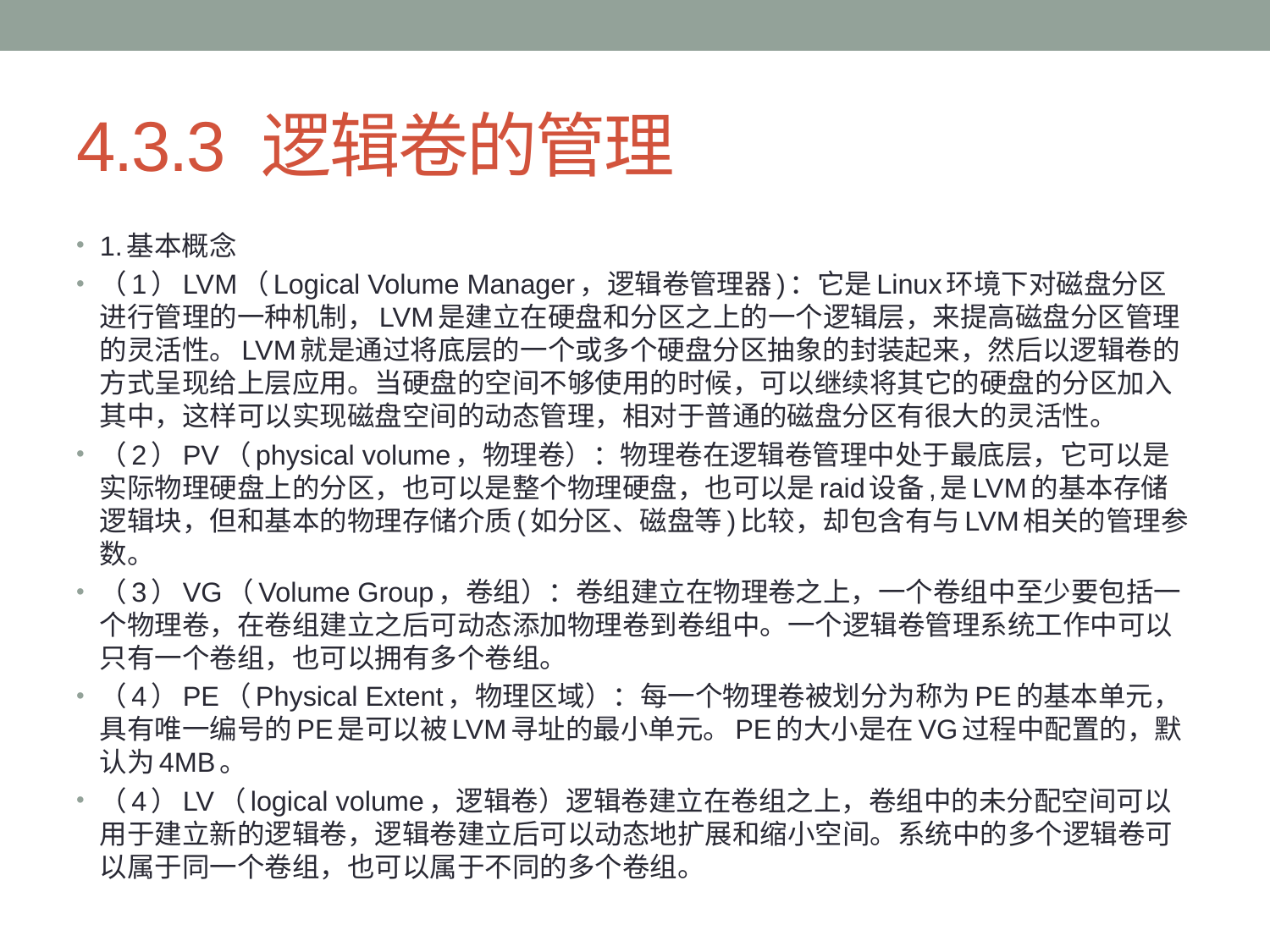

# 4.3.3 逻辑卷的管理
1.基本概念
（1）LVM（Logical Volume Manager，逻辑卷管理器)：它是Linux环境下对磁盘分区进行管理的一种机制，LVM是建立在硬盘和分区之上的一个逻辑层，来提高磁盘分区管理的灵活性。LVM就是通过将底层的一个或多个硬盘分区抽象的封装起来，然后以逻辑卷的方式呈现给上层应用。当硬盘的空间不够使用的时候，可以继续将其它的硬盘的分区加入其中，这样可以实现磁盘空间的动态管理，相对于普通的磁盘分区有很大的灵活性。
（2）PV（physical volume，物理卷）：物理卷在逻辑卷管理中处于最底层，它可以是实际物理硬盘上的分区，也可以是整个物理硬盘，也可以是raid设备,是LVM的基本存储逻辑块，但和基本的物理存储介质(如分区、磁盘等)比较，却包含有与LVM相关的管理参数。
（3）VG（Volume Group，卷组）：卷组建立在物理卷之上，一个卷组中至少要包括一个物理卷，在卷组建立之后可动态添加物理卷到卷组中。一个逻辑卷管理系统工作中可以只有一个卷组，也可以拥有多个卷组。
（4）PE（Physical Extent，物理区域）：每一个物理卷被划分为称为PE的基本单元，具有唯一编号的PE是可以被LVM寻址的最小单元。PE的大小是在VG过程中配置的，默认为4MB。
（4）LV（logical volume，逻辑卷）逻辑卷建立在卷组之上，卷组中的未分配空间可以用于建立新的逻辑卷，逻辑卷建立后可以动态地扩展和缩小空间。系统中的多个逻辑卷可以属于同一个卷组，也可以属于不同的多个卷组。